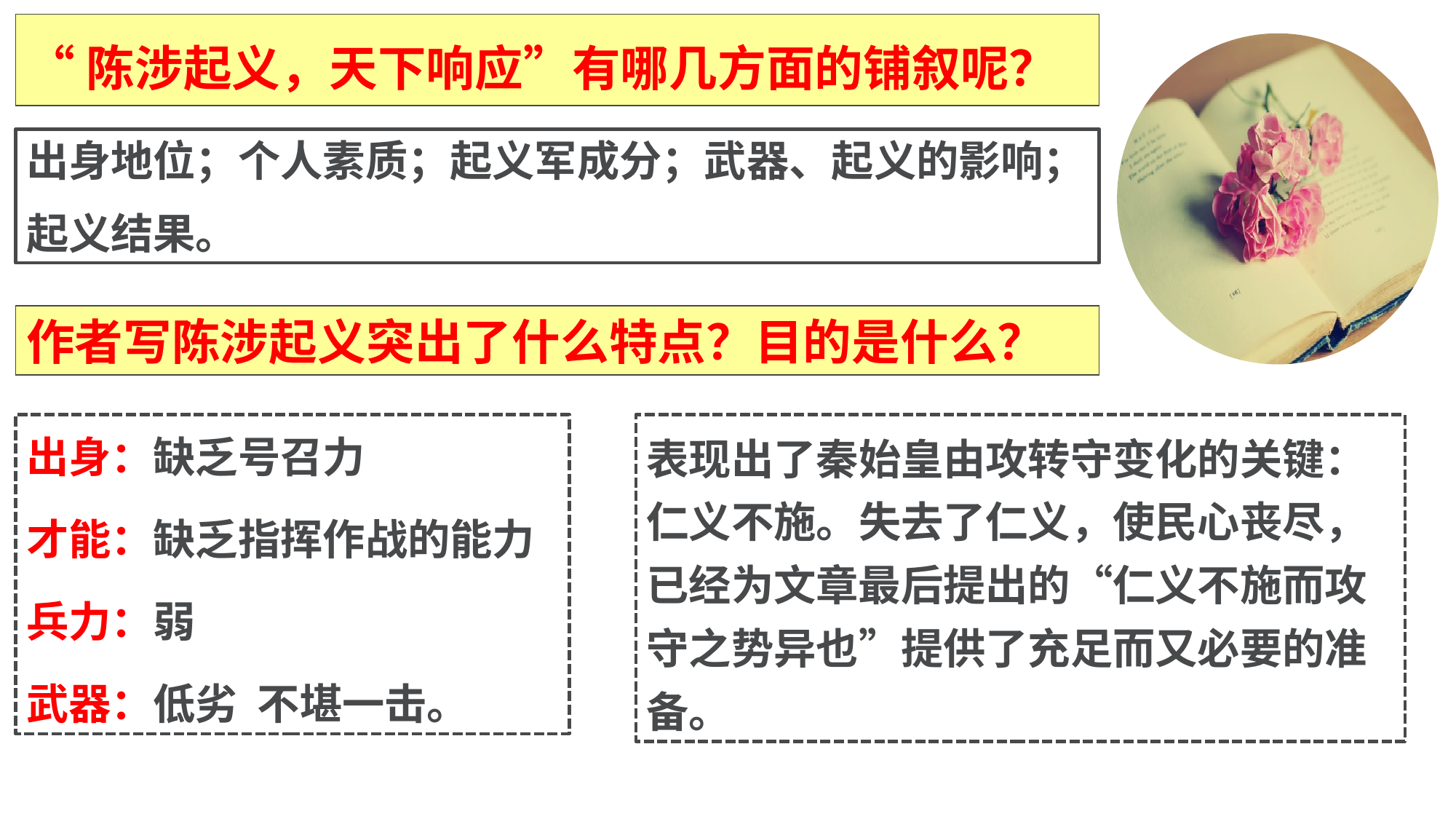

“陈涉起义，天下响应”有哪几方面的铺叙呢？

出身地位；个人素质；起义军成分；武器、起义的影响；
起义结果。
作者写陈涉起义突出了什么特点？目的是什么？
出身：缺乏号召力
才能：缺乏指挥作战的能力
兵力：弱
武器：低劣  不堪一击。
表现出了秦始皇由攻转守变化的关键：仁义不施。失去了仁义，使民心丧尽，已经为文章最后提出的“仁义不施而攻守之势异也”提供了充足而又必要的准备。